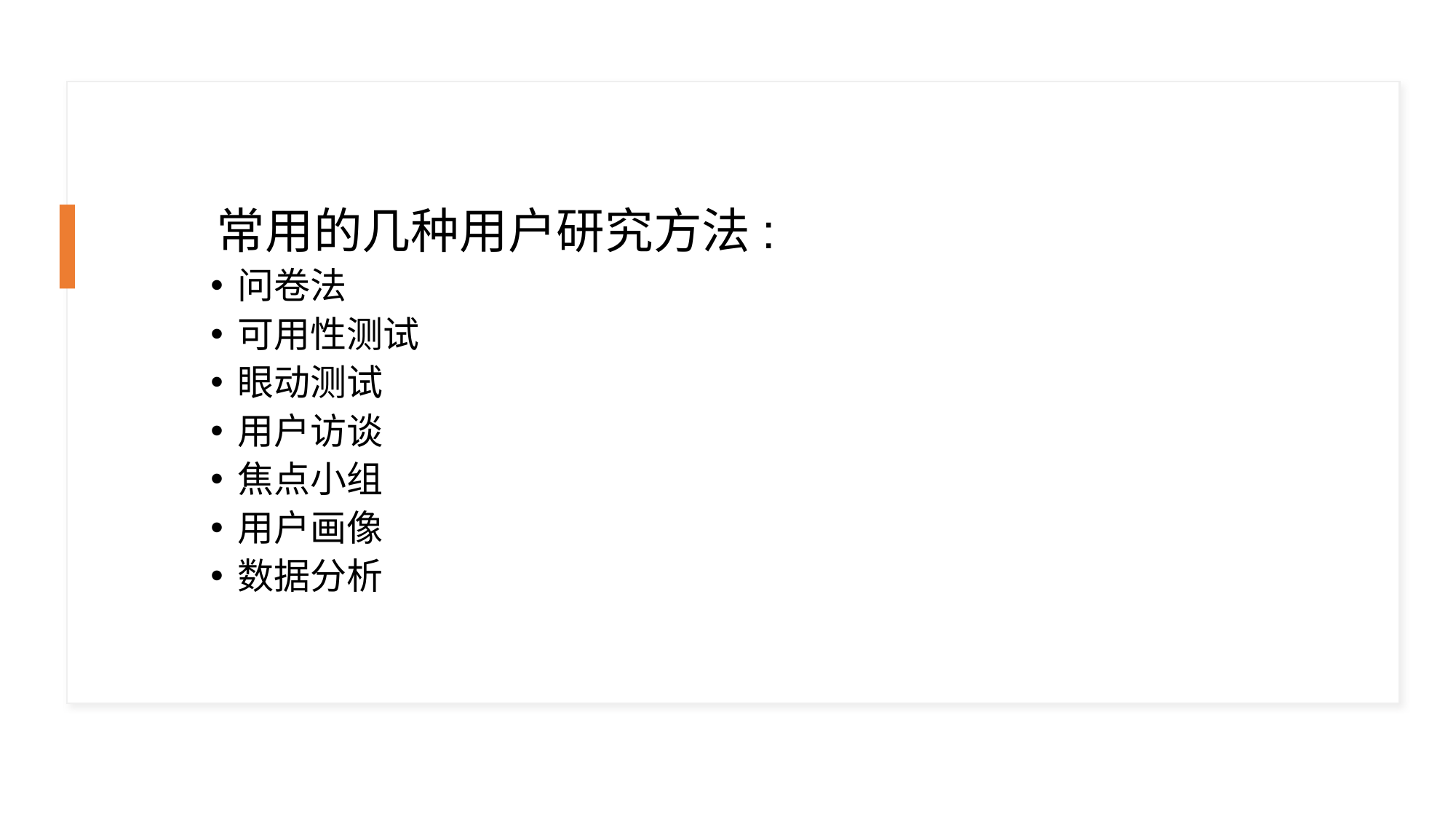

常用的几种用户研究方法:
问卷法
可用性测试
眼动测试
用户访谈
焦点小组
用户画像
数据分析